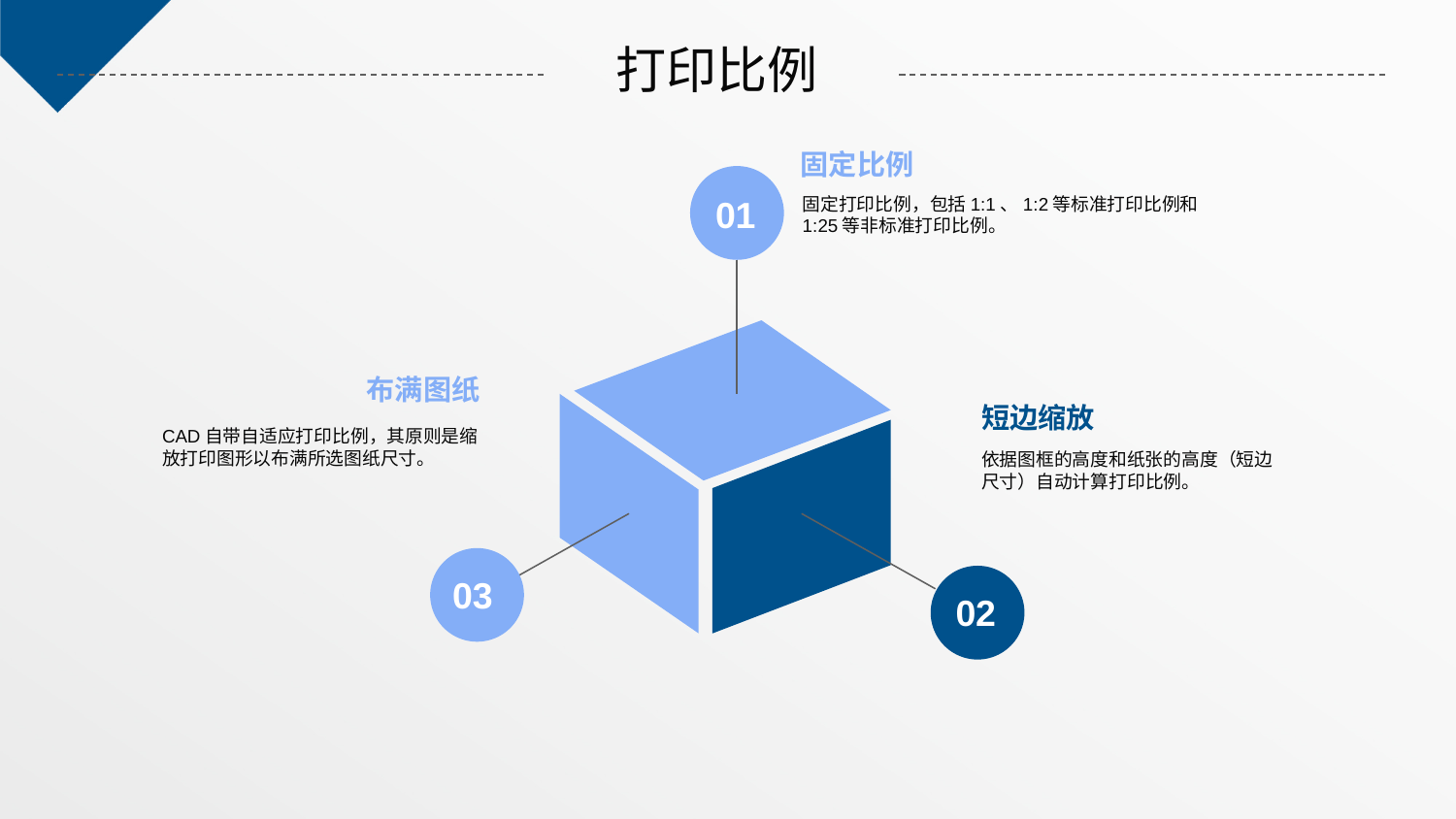

打印比例
固定比例

01
固定打印比例，包括1:1、1:2等标准打印比例和1:25等非标准打印比例。

布满图纸
短边缩放
CAD自带自适应打印比例，其原则是缩放打印图形以布满所选图纸尺寸。

依据图框的高度和纸张的高度（短边尺寸）自动计算打印比例。

03

02